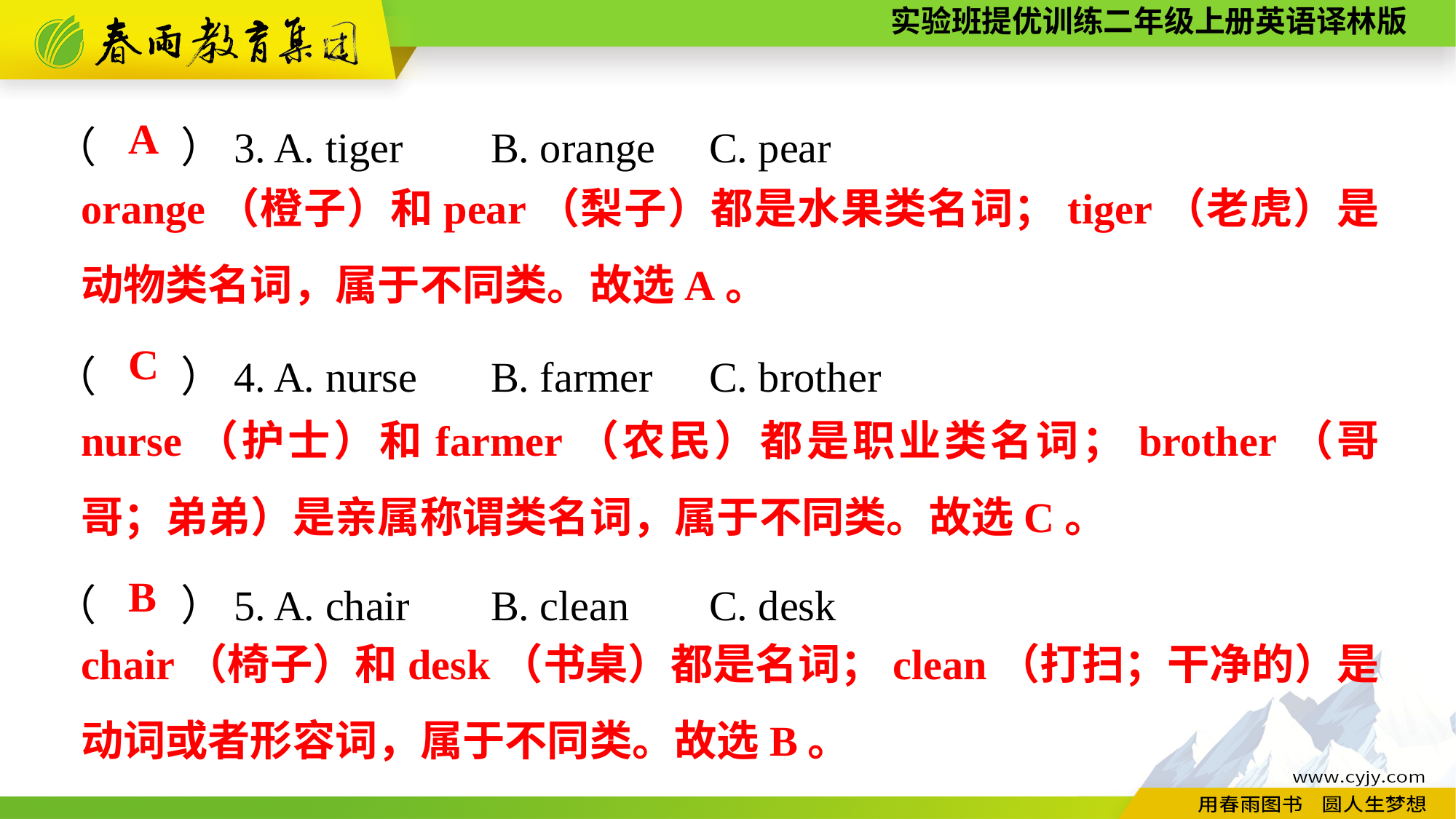

（　　）3. A. tiger	B. orange	C. pear

（　　）4. A. nurse	B. farmer	C. brother

（　　）5. A. chair	B. clean	C. desk
A
orange（橙子）和pear（梨子）都是水果类名词；tiger（老虎）是动物类名词，属于不同类。故选A。
C
nurse（护士）和farmer（农民）都是职业类名词；brother（哥哥；弟弟）是亲属称谓类名词，属于不同类。故选C。
B
chair（椅子）和desk（书桌）都是名词；clean（打扫；干净的）是动词或者形容词，属于不同类。故选B。